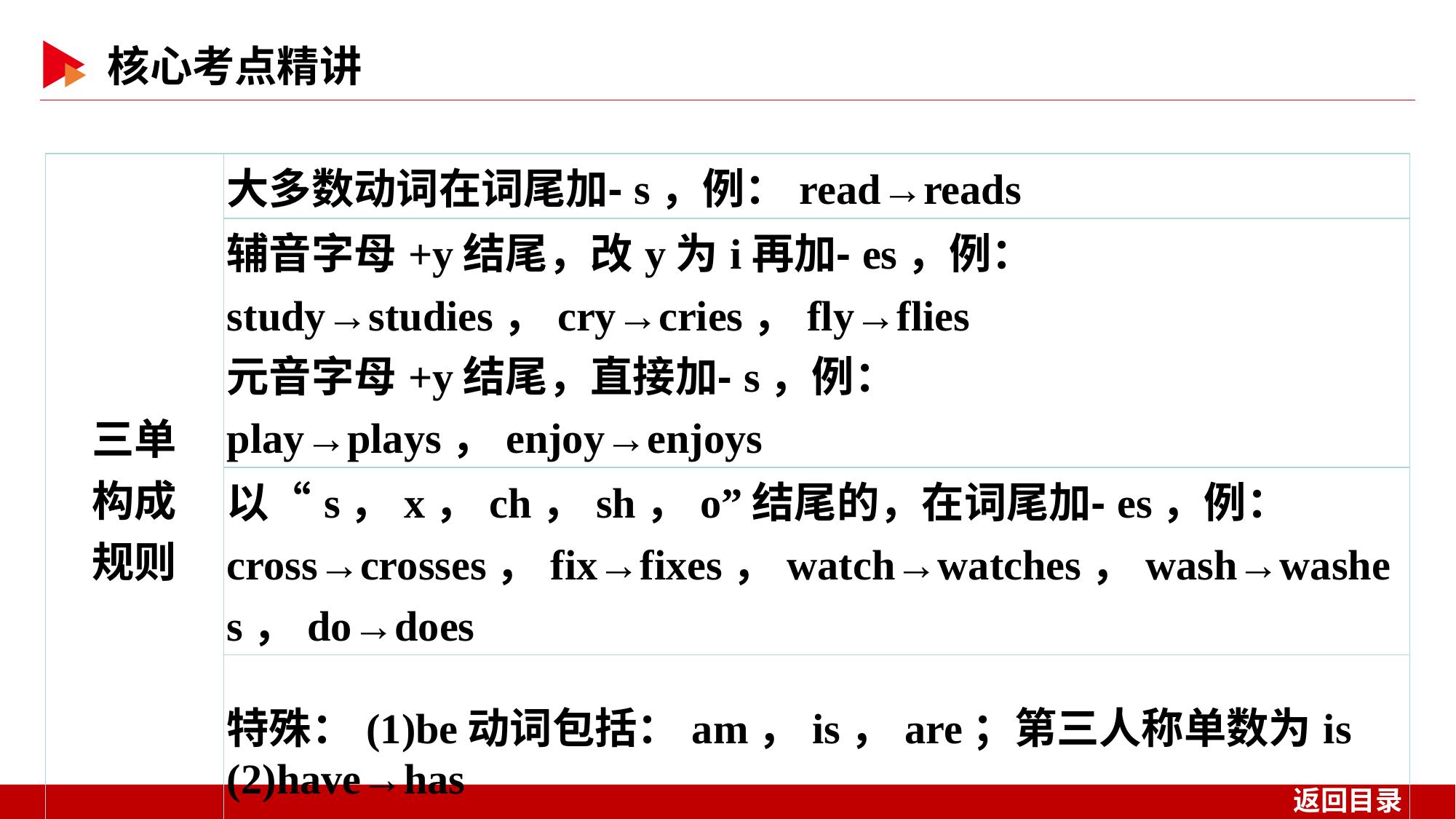

| 三单 构成 规则 | 大多数动词在词尾加⁃s，例：read→reads |
| --- | --- |
|  | 辅音字母+y结尾，改y为i再加⁃es，例：study→studies，cry→cries，fly→flies 元音字母+y结尾，直接加⁃s，例：play→plays，enjoy→enjoys |
|  | 以“s，x，ch，sh，o”结尾的，在词尾加⁃es，例：cross→crosses，fix→fixes，watch→watches，wash→washes，do→does |
|  | 特殊：(1)be动词包括：am，is，are；第三人称单数为is　(2)have→has |
| 标志词 | always，usually，often，sometimes，every day，on Sundays等 |